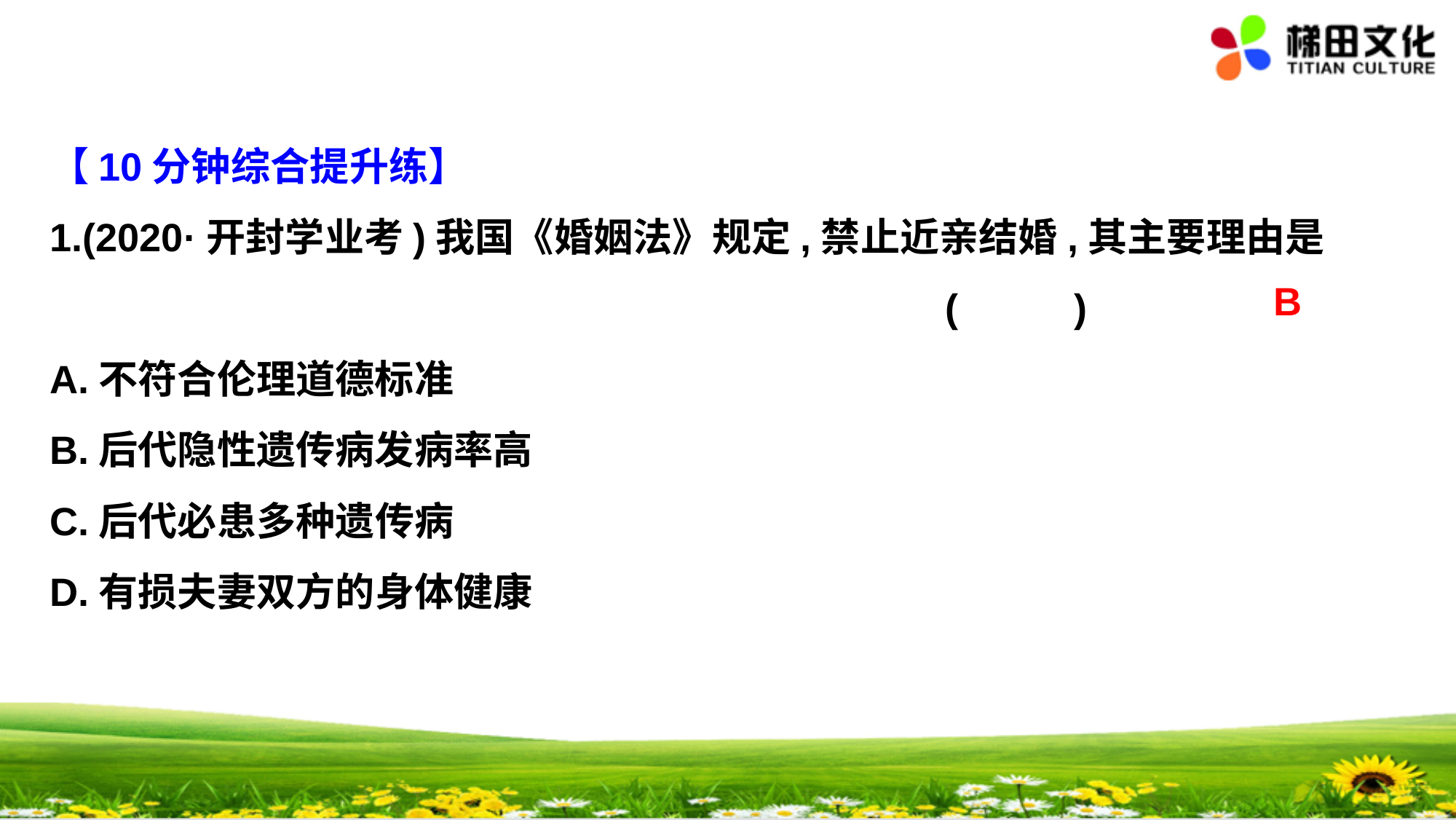

【10分钟综合提升练】
1.(2020·开封学业考)我国《婚姻法》规定,禁止近亲结婚,其主要理由是
							       	  (　  　)
A.不符合伦理道德标准
B.后代隐性遗传病发病率高
C.后代必患多种遗传病
D.有损夫妻双方的身体健康
B